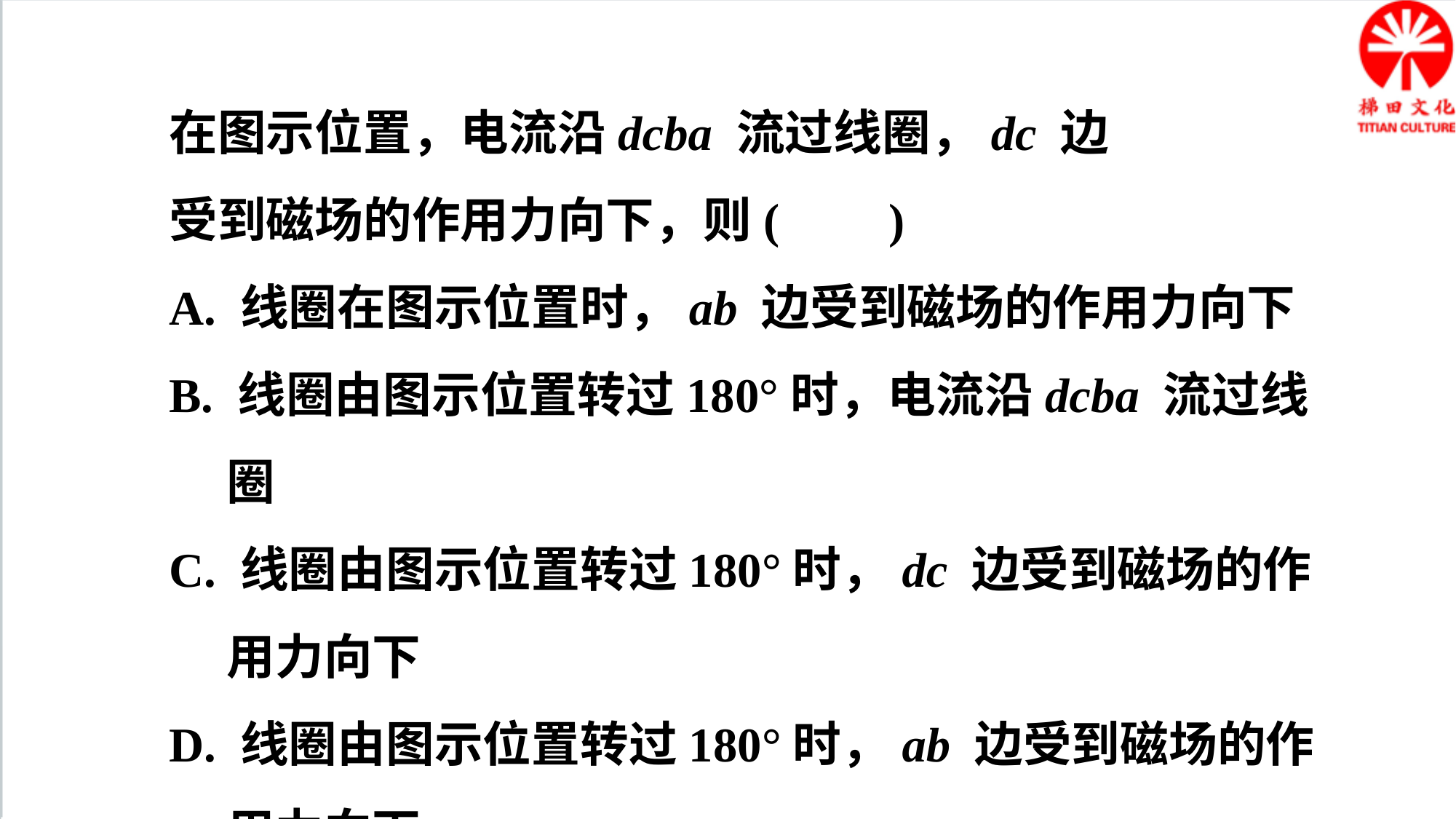

在图示位置，电流沿dcba 流过线圈，dc 边
受到磁场的作用力向下，则(         )
A. 线圈在图示位置时，ab 边受到磁场的作用力向下
B. 线圈由图示位置转过180°时，电流沿dcba 流过线圈
C. 线圈由图示位置转过180°时，dc 边受到磁场的作用力向下
D. 线圈由图示位置转过180°时，ab 边受到磁场的作用力向下